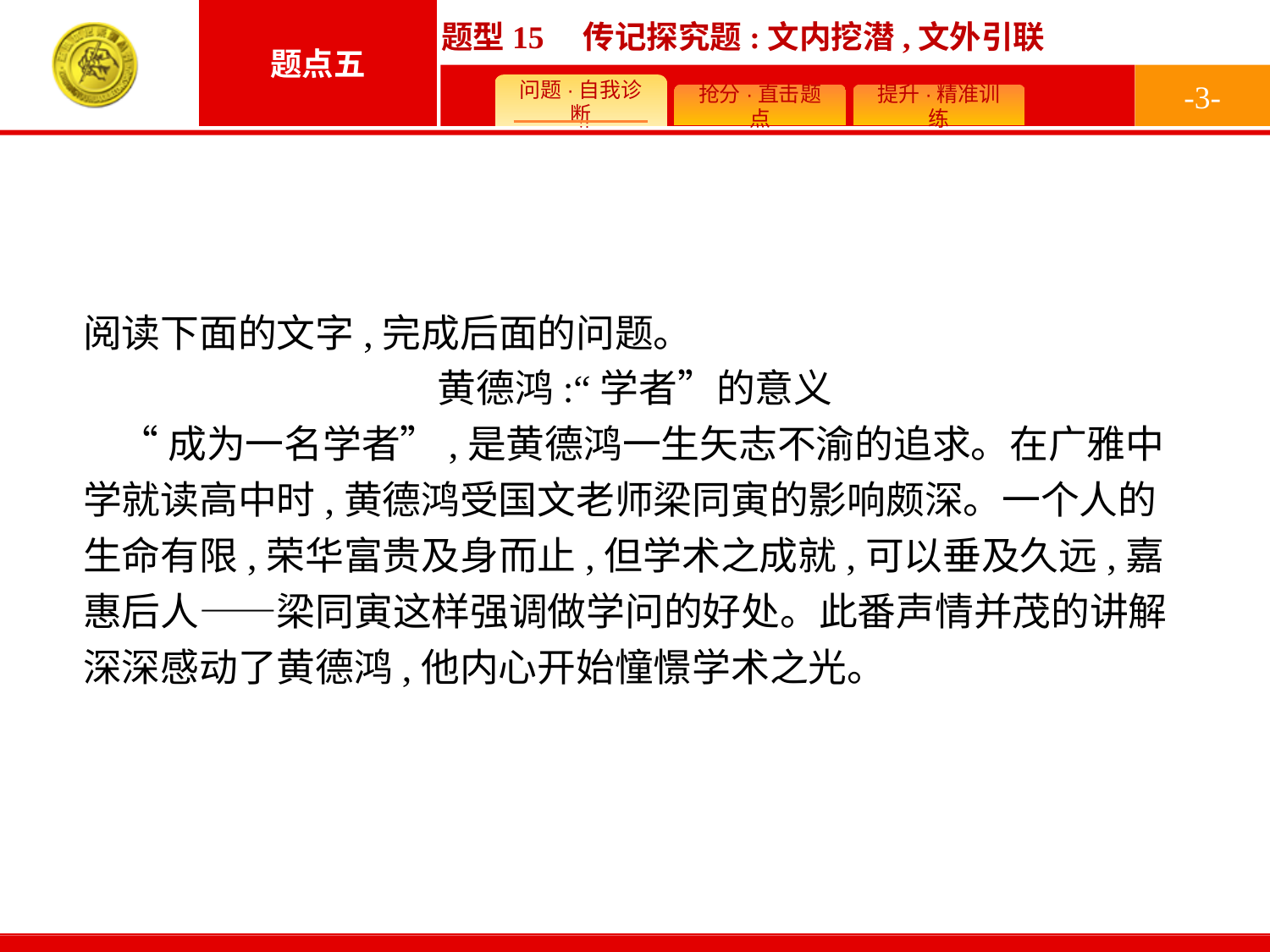

-3-
阅读下面的文字,完成后面的问题。
黄德鸿:“学者”的意义
“成为一名学者”,是黄德鸿一生矢志不渝的追求。在广雅中学就读高中时,黄德鸿受国文老师梁同寅的影响颇深。一个人的生命有限,荣华富贵及身而止,但学术之成就,可以垂及久远,嘉惠后人——梁同寅这样强调做学问的好处。此番声情并茂的讲解深深感动了黄德鸿,他内心开始憧憬学术之光。